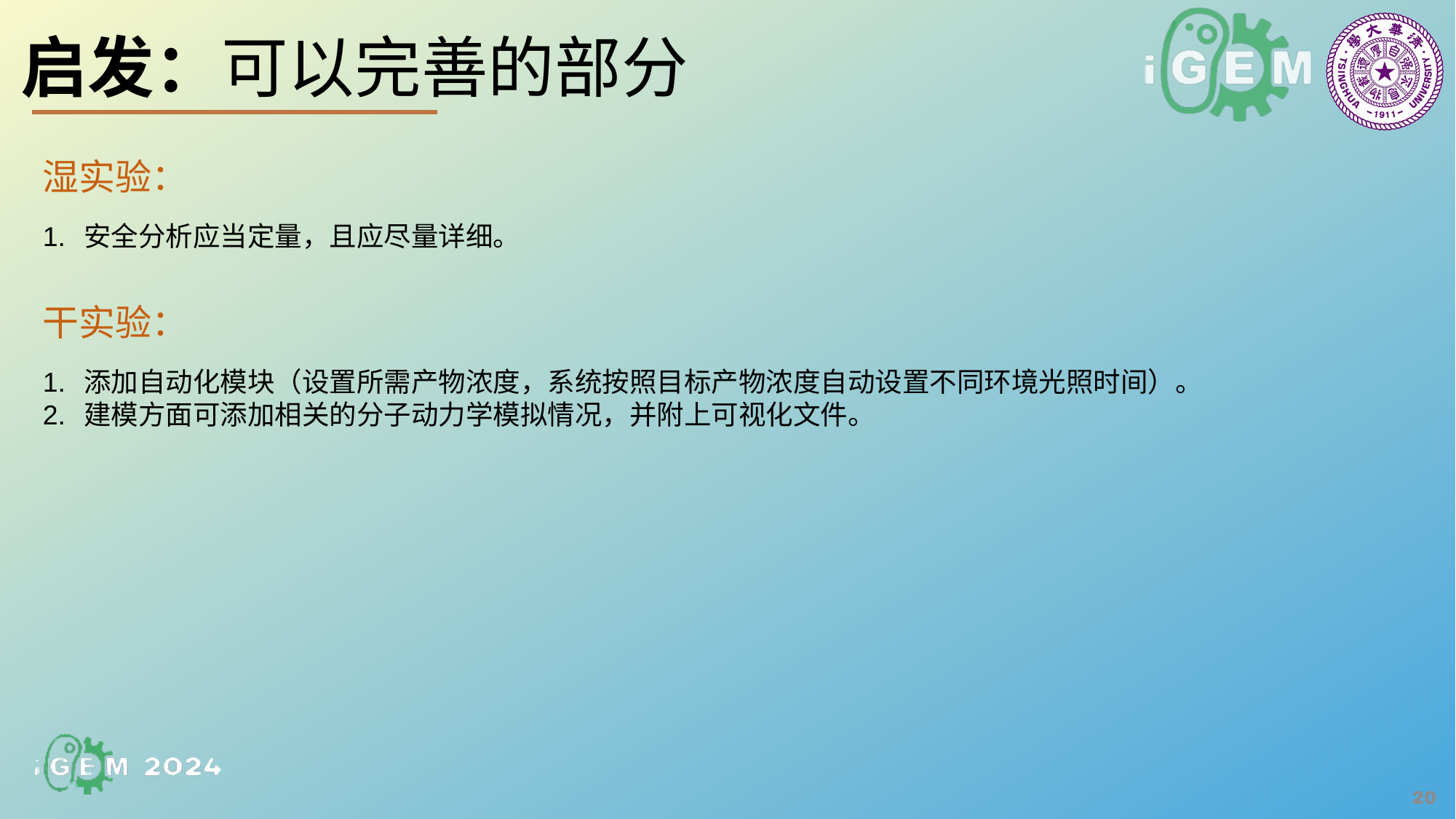

启发：可以完善的部分
湿实验：
安全分析应当定量，且应尽量详细。
干实验：
添加自动化模块（设置所需产物浓度，系统按照目标产物浓度自动设置不同环境光照时间）。
建模方面可添加相关的分子动力学模拟情况，并附上可视化文件。
20